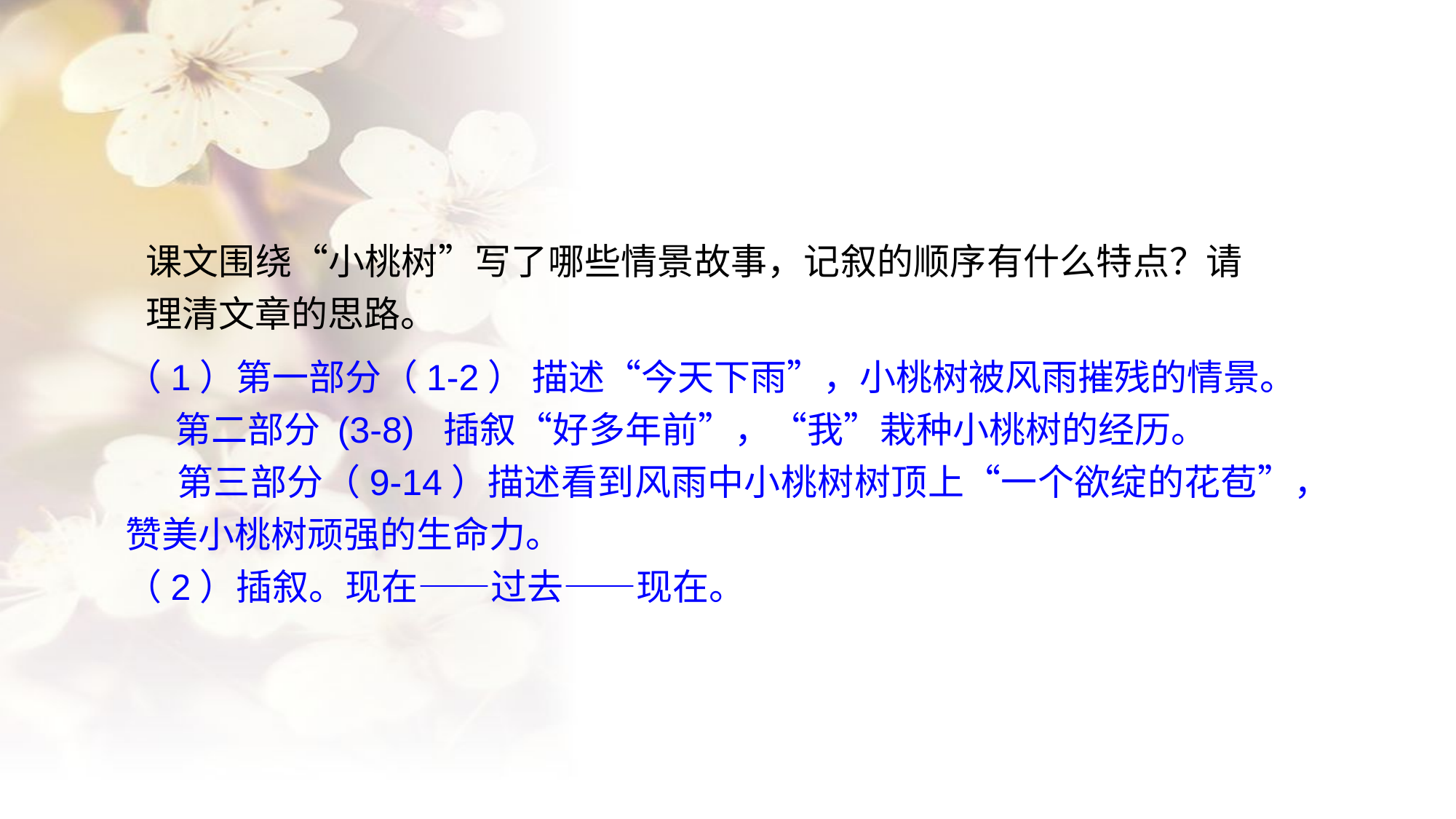

#

课文围绕“小桃树”写了哪些情景故事，记叙的顺序有什么特点？请理清文章的思路。
（1）第一部分（1-2） 描述“今天下雨”，小桃树被风雨摧残的情景。
     第二部分 (3-8)  插叙“好多年前”，“我”栽种小桃树的经历。
     第三部分（9-14）描述看到风雨中小桃树树顶上“一个欲绽的花苞”，赞美小桃树顽强的生命力。
（2）插叙。现在——过去——现在。